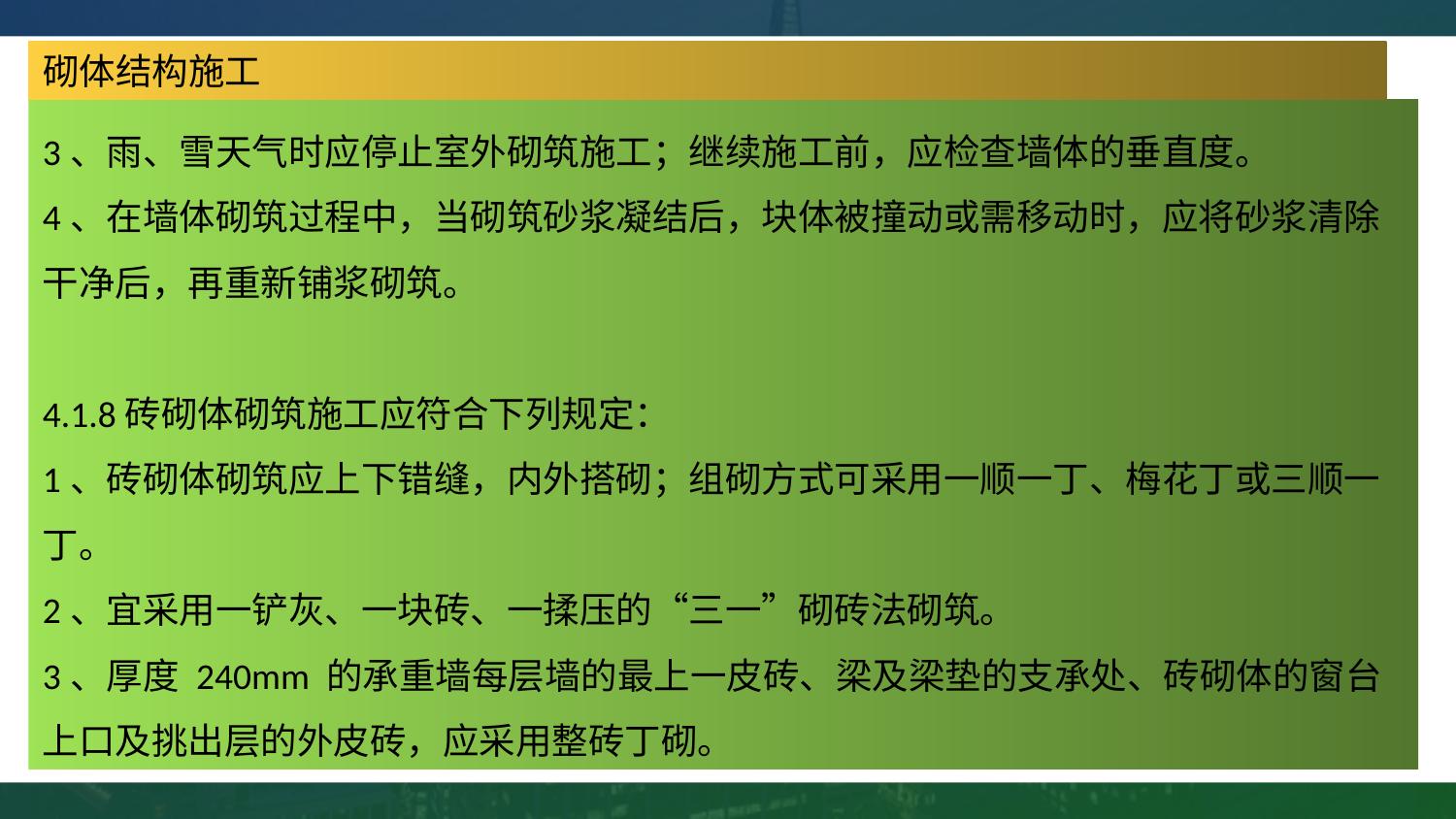

砌体结构施工
3、雨、雪天气时应停止室外砌筑施工；继续施工前，应检查墙体的垂直度。
4、在墙体砌筑过程中，当砌筑砂浆凝结后，块体被撞动或需移动时，应将砂浆清除干净后，再重新铺浆砌筑。

4.1.8砖砌体砌筑施工应符合下列规定：
1、砖砌体砌筑应上下错缝，内外搭砌；组砌方式可采用一顺一丁、梅花丁或三顺一丁。
2、宜采用一铲灰、一块砖、一揉压的“三一”砌砖法砌筑。
3、厚度 240mm 的承重墙每层墙的最上一皮砖、梁及梁垫的支承处、砖砌体的窗台上口及挑出层的外皮砖，应采用整砖丁砌。